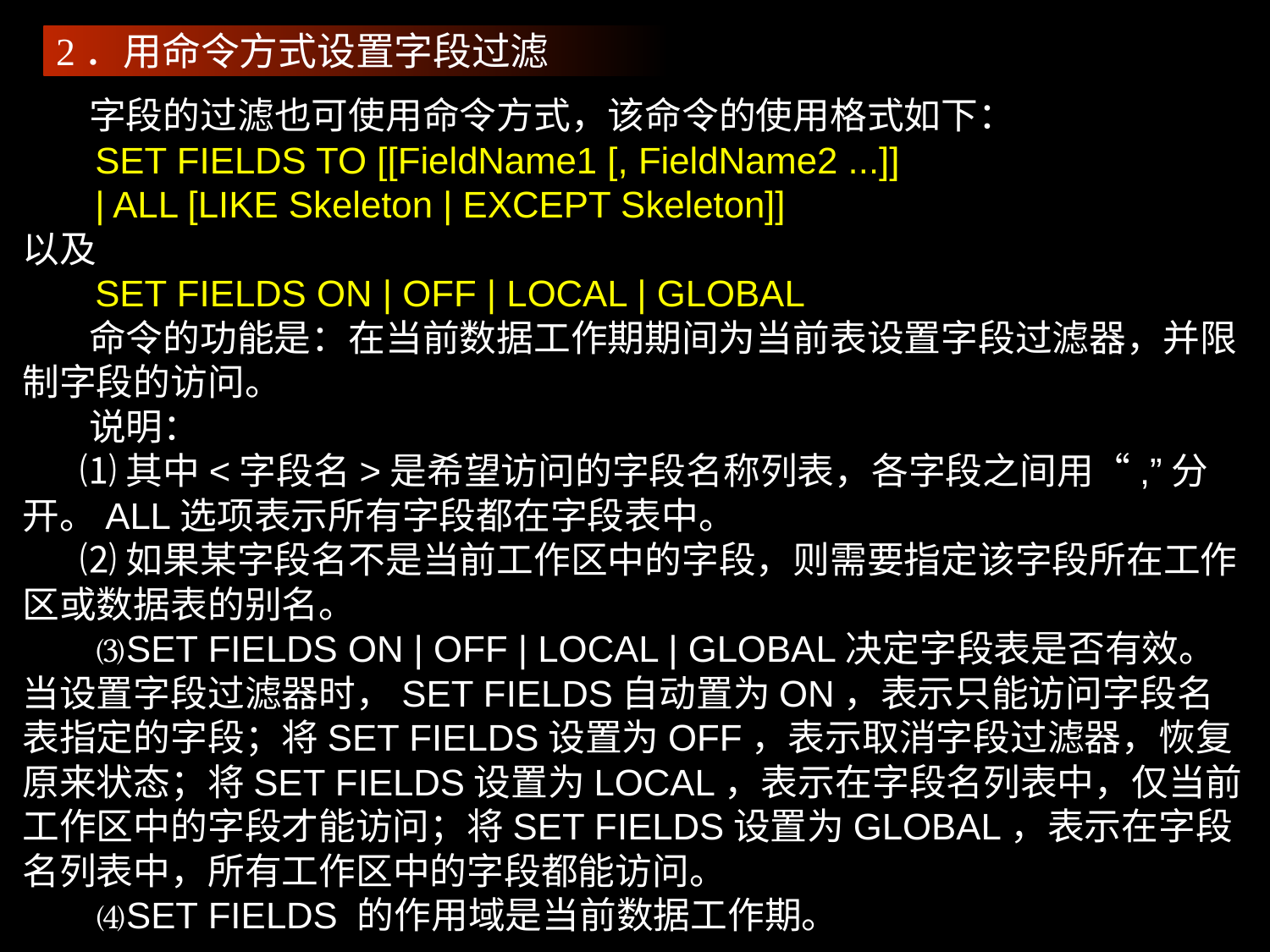

2．用命令方式设置字段过滤
       字段的过滤也可使用命令方式，该命令的使用格式如下：
       SET FIELDS TO [[FieldName1 [, FieldName2 ...]]
       | ALL [LIKE Skeleton | EXCEPT Skeleton]]
以及
       SET FIELDS ON | OFF | LOCAL | GLOBAL
       命令的功能是：在当前数据工作期期间为当前表设置字段过滤器，并限制字段的访问。
       说明：
       ⑴其中<字段名>是希望访问的字段名称列表，各字段之间用“,”分开。ALL选项表示所有字段都在字段表中。
       ⑵如果某字段名不是当前工作区中的字段，则需要指定该字段所在工作区或数据表的别名。
       ⑶SET FIELDS ON | OFF | LOCAL | GLOBAL决定字段表是否有效。当设置字段过滤器时，SET FIELDS自动置为ON，表示只能访问字段名表指定的字段；将SET FIELDS设置为OFF，表示取消字段过滤器，恢复原来状态；将SET FIELDS设置为LOCAL，表示在字段名列表中，仅当前工作区中的字段才能访问；将SET FIELDS设置为GLOBAL，表示在字段名列表中，所有工作区中的字段都能访问。
       ⑷SET FIELDS 的作用域是当前数据工作期。